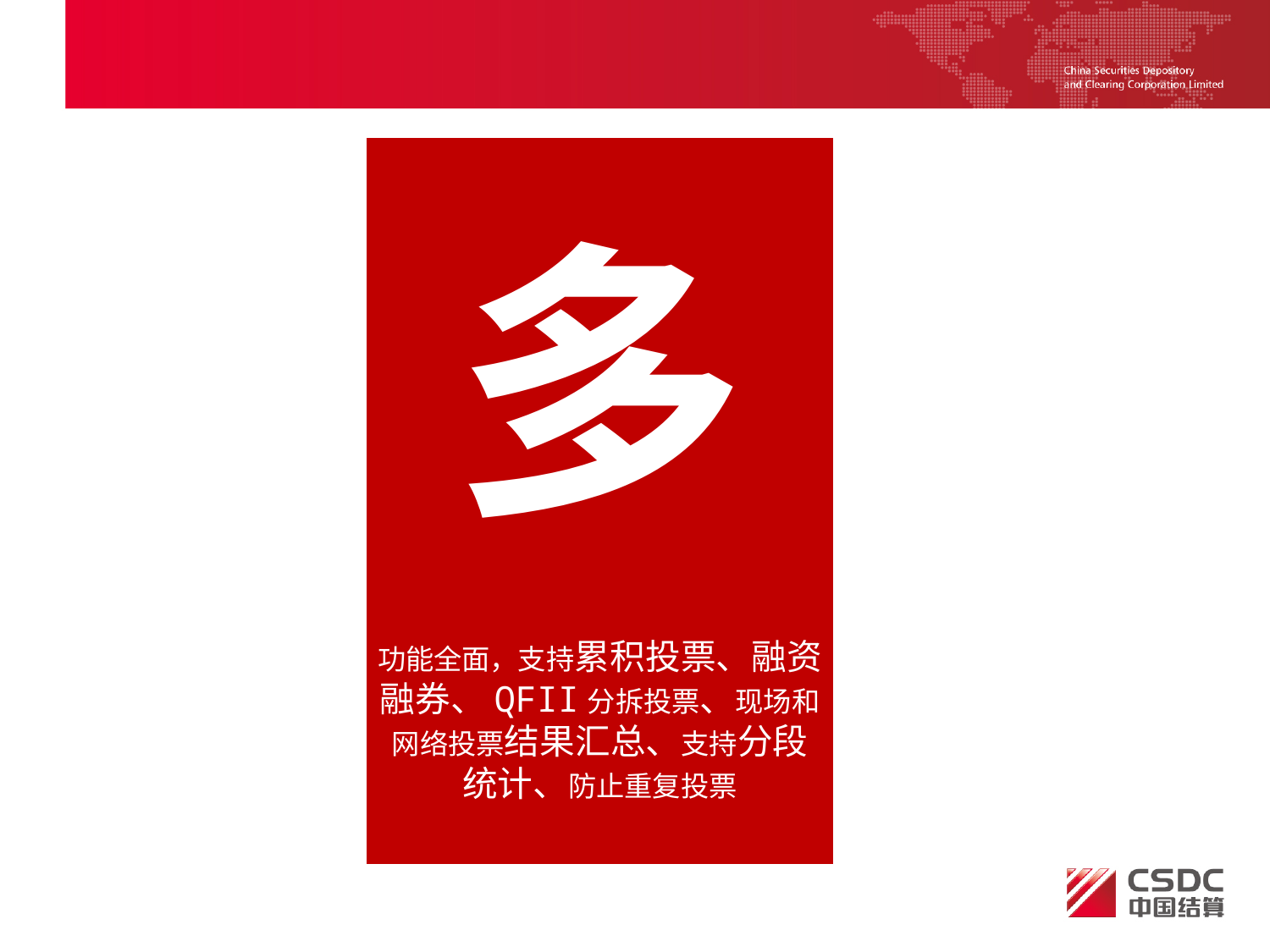

多

功能全面，支持累积投票、融资融券、QFII分拆投票、现场和网络投票结果汇总、支持分段统计、防止重复投票